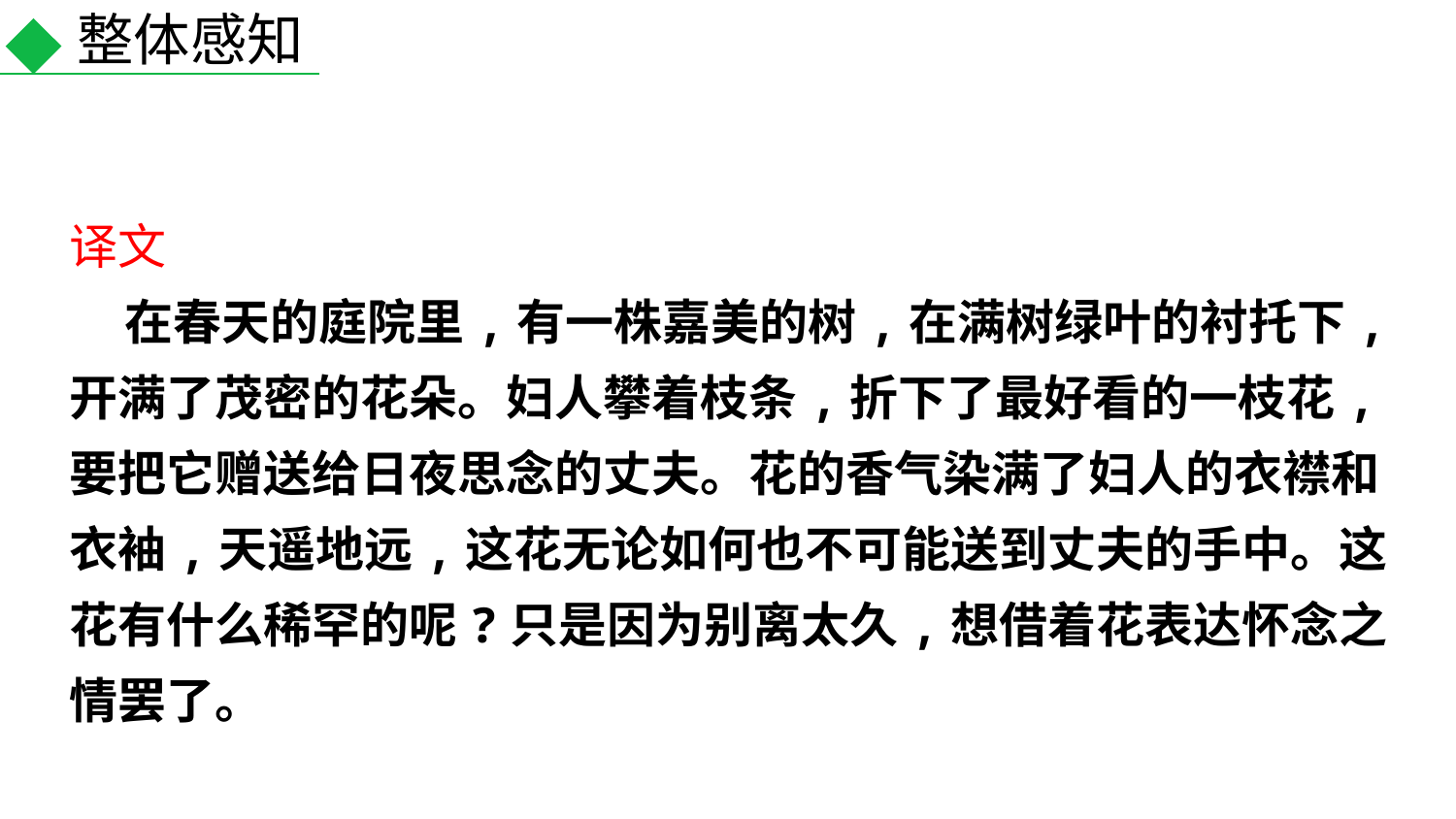

整体感知

译文
    在春天的庭院里,有一株嘉美的树,在满树绿叶的衬托下,开满了茂密的花朵。妇人攀着枝条,折下了最好看的一枝花,要把它赠送给日夜思念的丈夫。花的香气染满了妇人的衣襟和衣袖,天遥地远,这花无论如何也不可能送到丈夫的手中。这花有什么稀罕的呢?只是因为别离太久,想借着花表达怀念之情罢了。